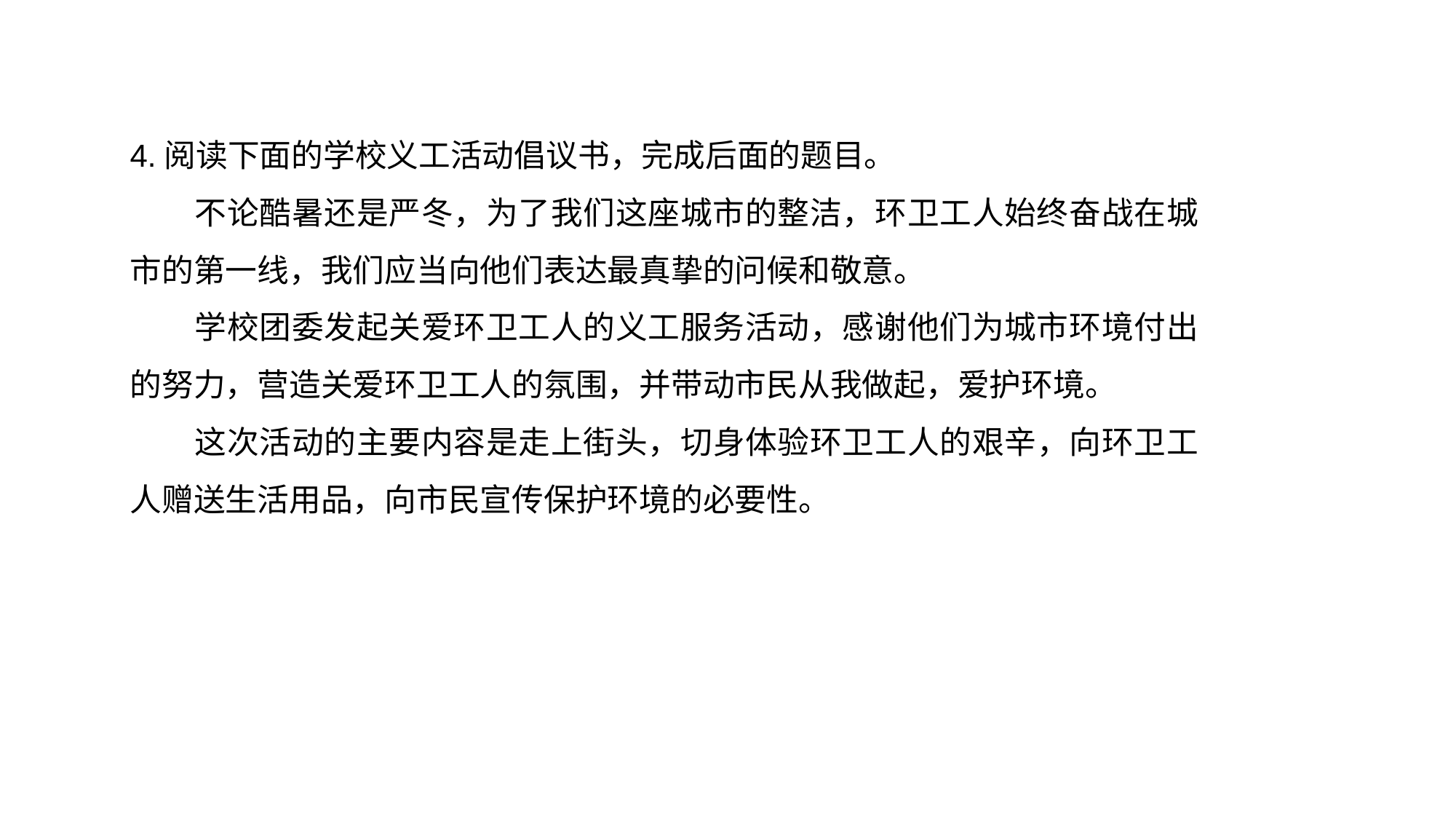

4.阅读下面的学校义工活动倡议书，完成后面的题目。
　　不论酷暑还是严冬，为了我们这座城市的整洁，环卫工人始终奋战在城市的第一线，我们应当向他们表达最真挚的问候和敬意。
　　学校团委发起关爱环卫工人的义工服务活动，感谢他们为城市环境付出的努力，营造关爱环卫工人的氛围，并带动市民从我做起，爱护环境。
　　这次活动的主要内容是走上街头，切身体验环卫工人的艰辛，向环卫工人赠送生活用品，向市民宣传保护环境的必要性。